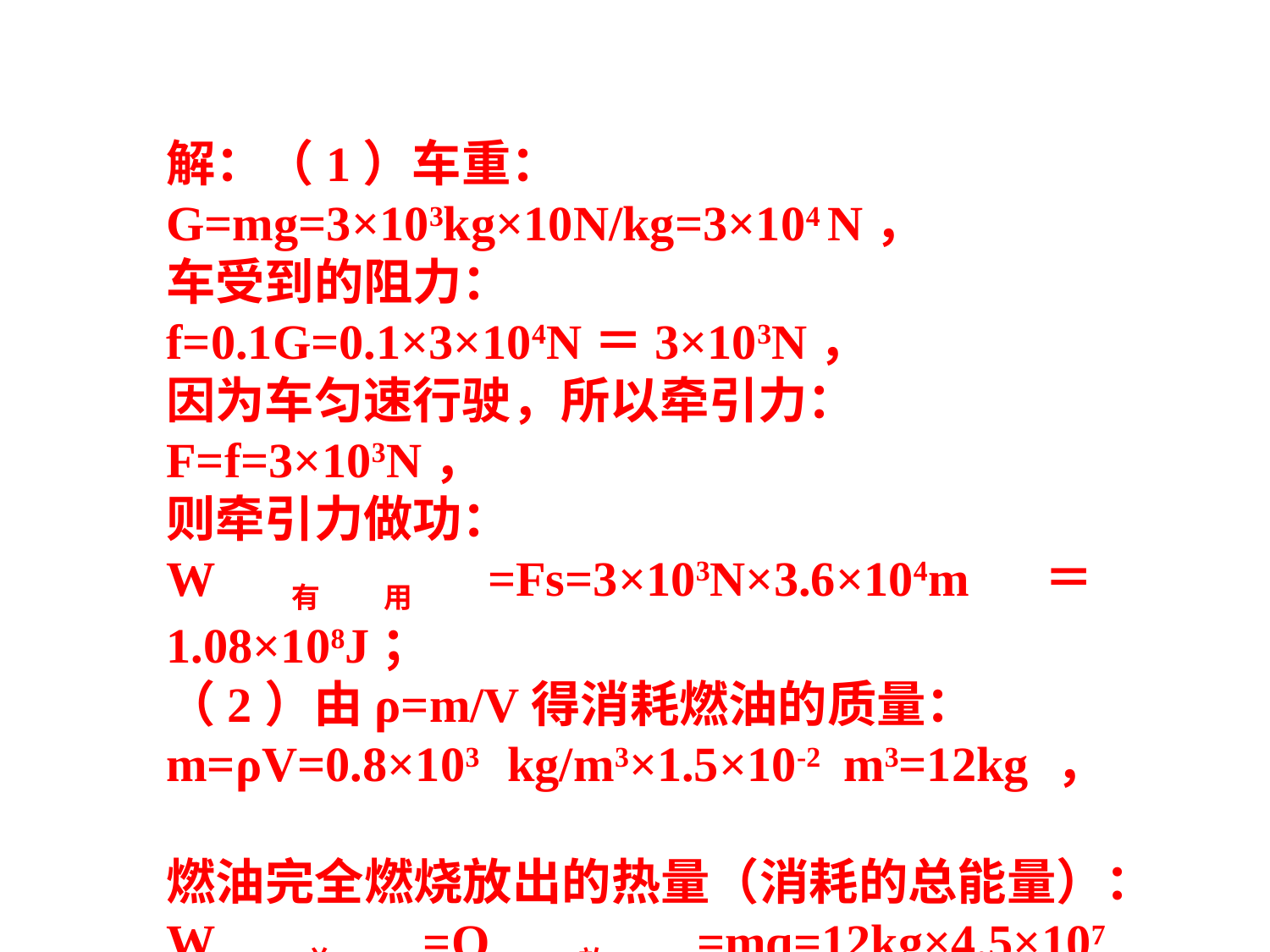

解：（1）车重：
G=mg=3×103kg×10N/kg=3×104 N，
车受到的阻力：
f=0.1G=0.1×3×104N＝3×103N，
因为车匀速行驶，所以牵引力：
F=f=3×103N，
则牵引力做功：
W有用=Fs=3×103N×3.6×104m＝1.08×108J；
（2）由ρ=m/V得消耗燃油的质量：
m=ρV=0.8×103 kg/m3×1.5×10-2 m3=12kg，
燃油完全燃烧放出的热量（消耗的总能量）：W总=Q放=mq=12kg×4.5×107 J/kg=5.4×108J；